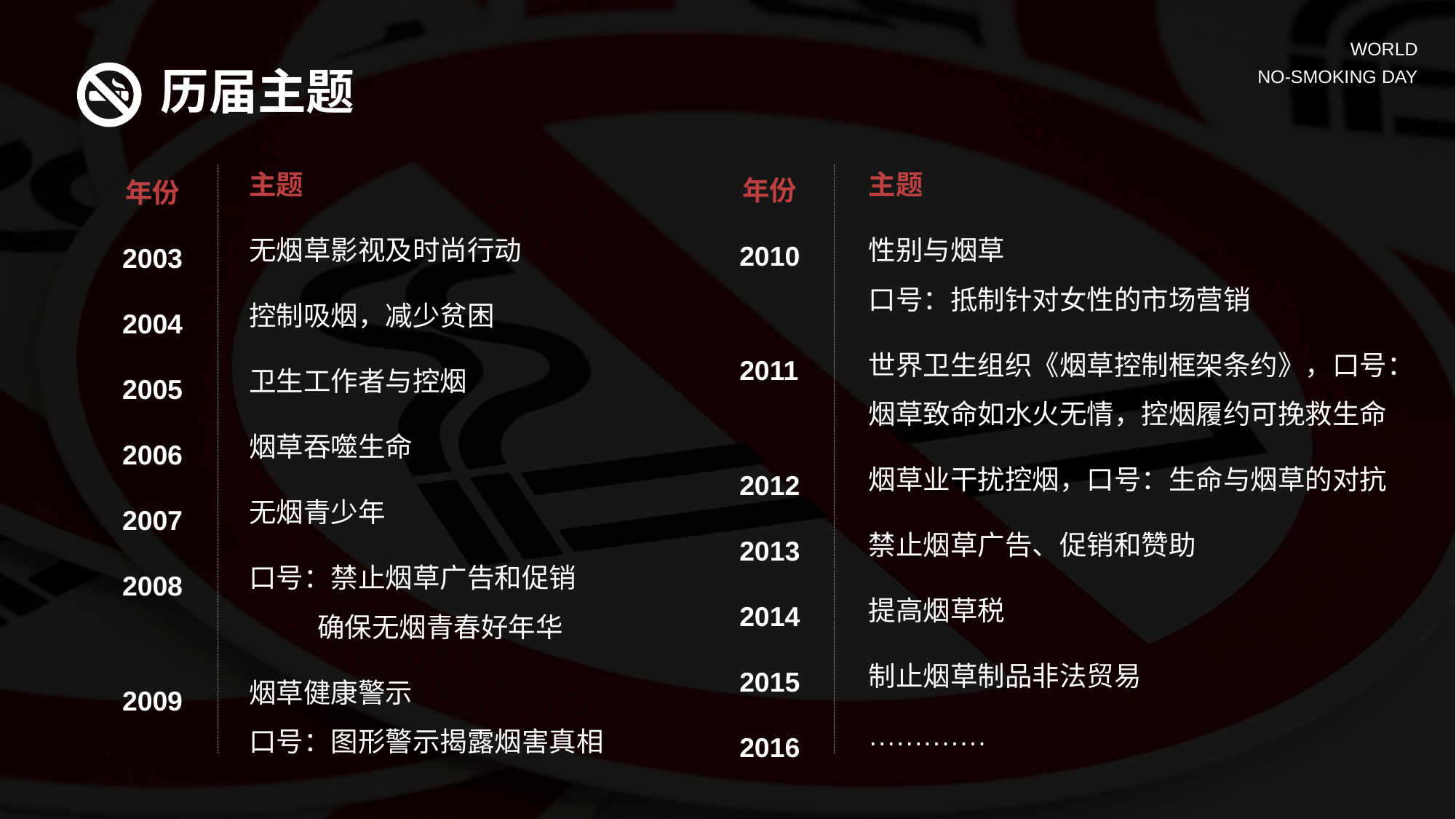

WORLD
NO-SMOKING DAY
历届主题

主题
性别与烟草
口号：抵制针对女性的市场营销
世界卫生组织《烟草控制框架条约》，口号：
烟草致命如水火无情，控烟履约可挽救生命
烟草业干扰控烟，口号：生命与烟草的对抗
禁止烟草广告、促销和赞助
提高烟草税
制止烟草制品非法贸易
·············
年份
2010

2011

2012
2013
2014
2015
2016
主题
无烟草影视及时尚行动
控制吸烟，减少贫困
卫生工作者与控烟
烟草吞噬生命
无烟青少年
口号：禁止烟草广告和促销
          确保无烟青春好年华
烟草健康警示
口号：图形警示揭露烟害真相
年份
2003
2004
2005
2006
2007
2008

2009